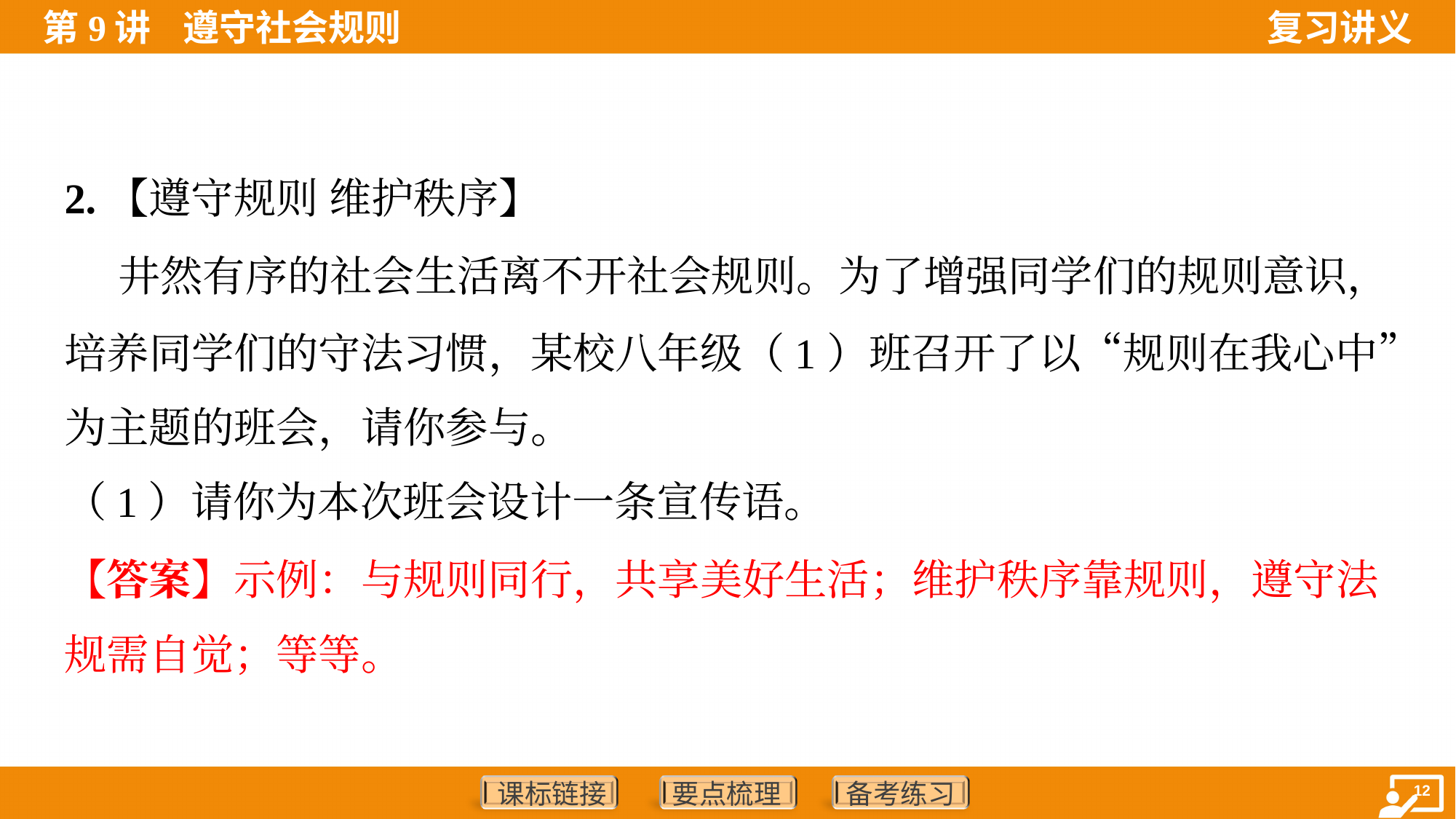

2.【遵守规则 维护秩序】
    井然有序的社会生活离不开社会规则。为了增强同学们的规则意识，
培养同学们的守法习惯，某校八年级（1）班召开了以“规则在我心中”
为主题的班会，请你参与。
（1）请你为本次班会设计一条宣传语。
【答案】示例：与规则同行，共享美好生活；维护秩序靠规则，遵守法
规需自觉；等等。